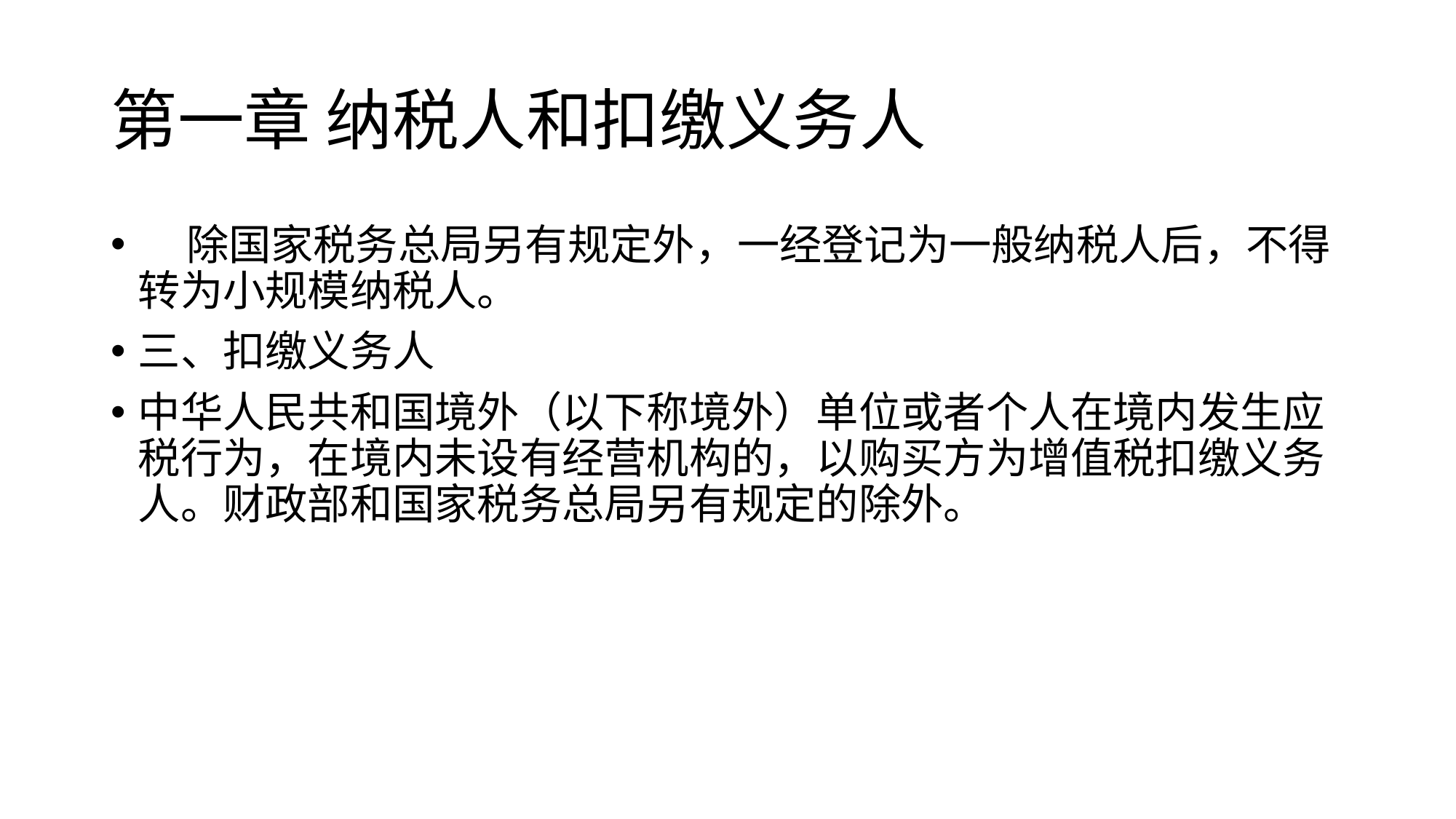

# 第一章 纳税人和扣缴义务人
    除国家税务总局另有规定外，一经登记为一般纳税人后，不得转为小规模纳税人。
三、扣缴义务人
中华人民共和国境外（以下称境外）单位或者个人在境内发生应税行为，在境内未设有经营机构的，以购买方为增值税扣缴义务人。财政部和国家税务总局另有规定的除外。